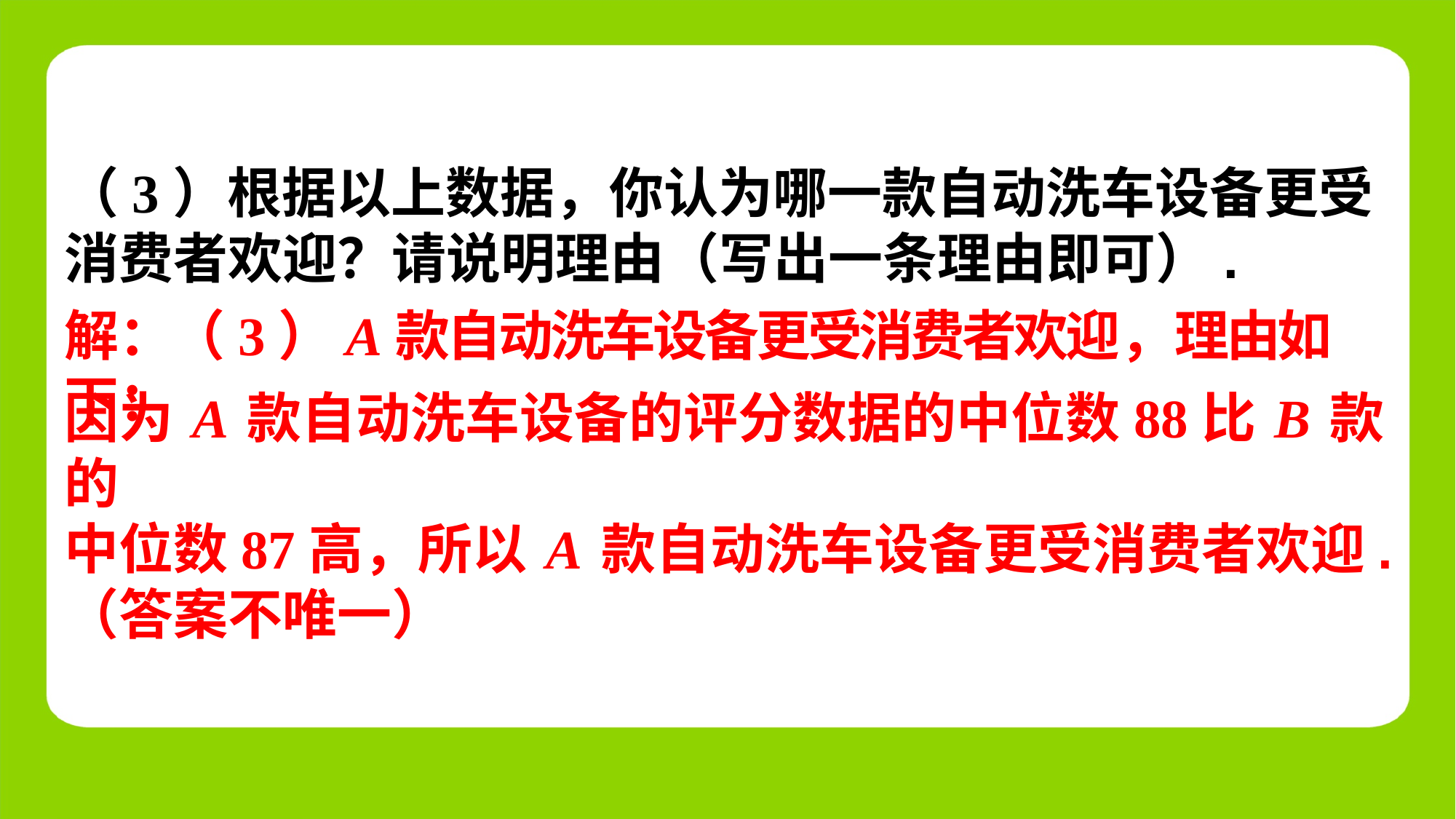

（3）根据以上数据，你认为哪一款自动洗车设备更受
消费者欢迎？请说明理由（写出一条理由即可）.
解：（3）A款自动洗车设备更受消费者欢迎，理由如下：
因为A款自动洗车设备的评分数据的中位数88比B款的
中位数87高，所以A款自动洗车设备更受消费者欢迎.
（答案不唯一）